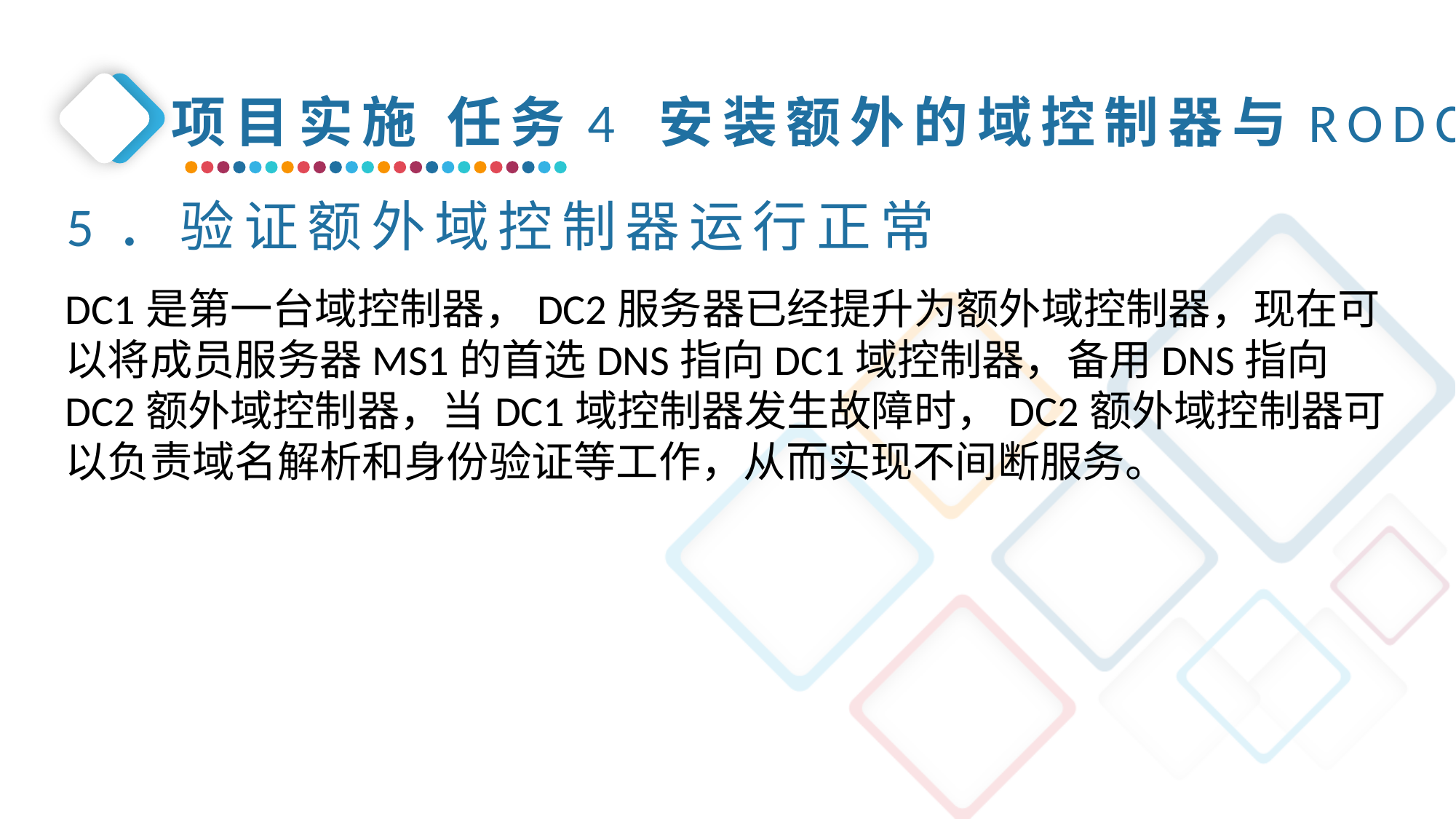

项目实施 任务4 安装额外的域控制器与RODC

5．验证额外域控制器运行正常
DC1是第一台域控制器，DC2服务器已经提升为额外域控制器，现在可以将成员服务器MS1的首选DNS指向DC1域控制器，备用DNS指向DC2额外域控制器，当DC1域控制器发生故障时，DC2额外域控制器可以负责域名解析和身份验证等工作，从而实现不间断服务。